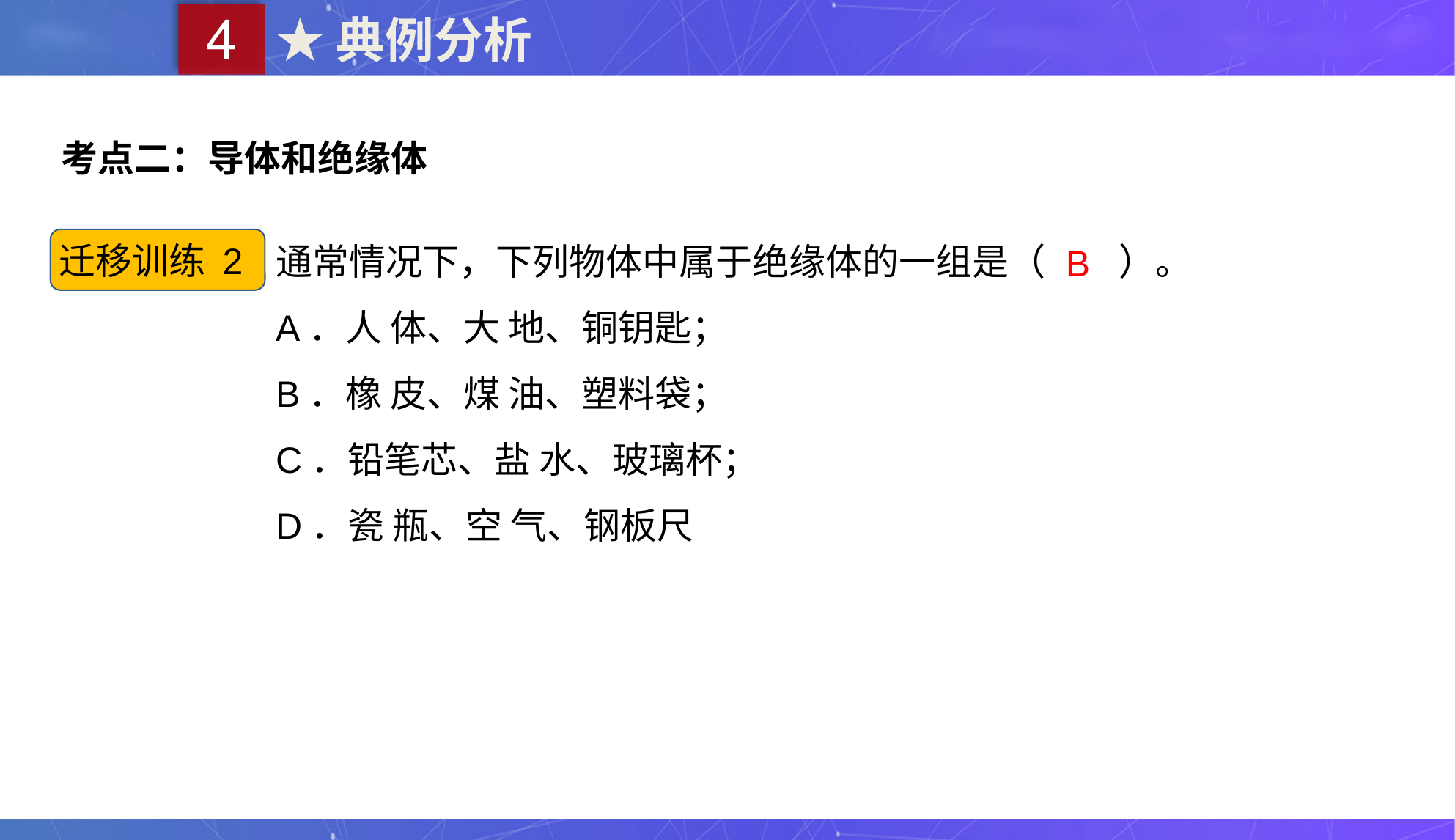

4
★典例分析
考点二：导体和绝缘体
通常情况下，下列物体中属于绝缘体的一组是（　　）。
A．人 体、大 地、铜钥匙；
B．橡 皮、煤 油、塑料袋；
C．铅笔芯、盐 水、玻璃杯；
D．瓷 瓶、空 气、钢板尺
迁移训练 2
B